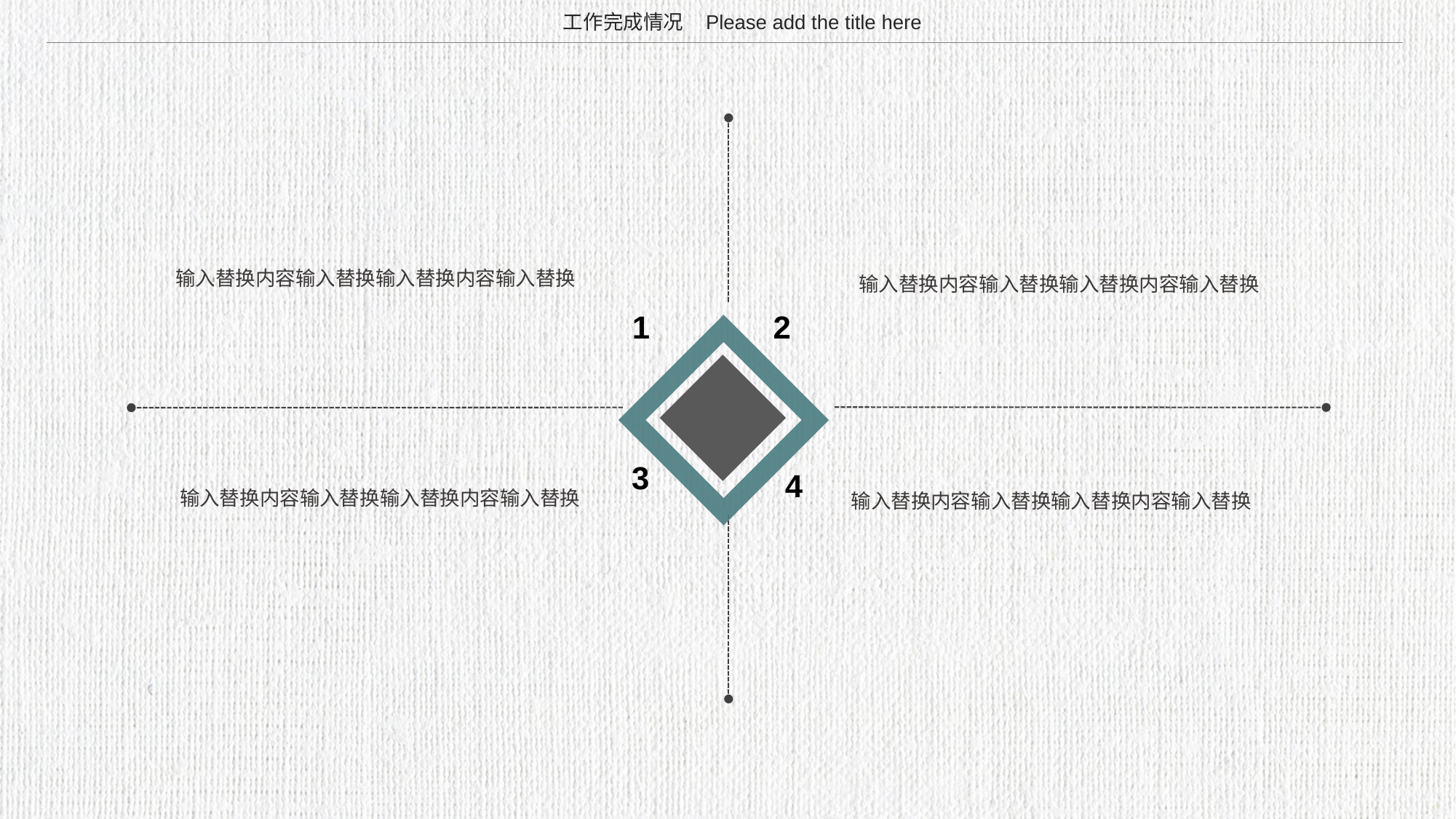

Please add the title here
工作完成情况
输入替换内容输入替换输入替换内容输入替换
输入替换内容输入替换输入替换内容输入替换
1
2

3
4
输入替换内容输入替换输入替换内容输入替换
输入替换内容输入替换输入替换内容输入替换